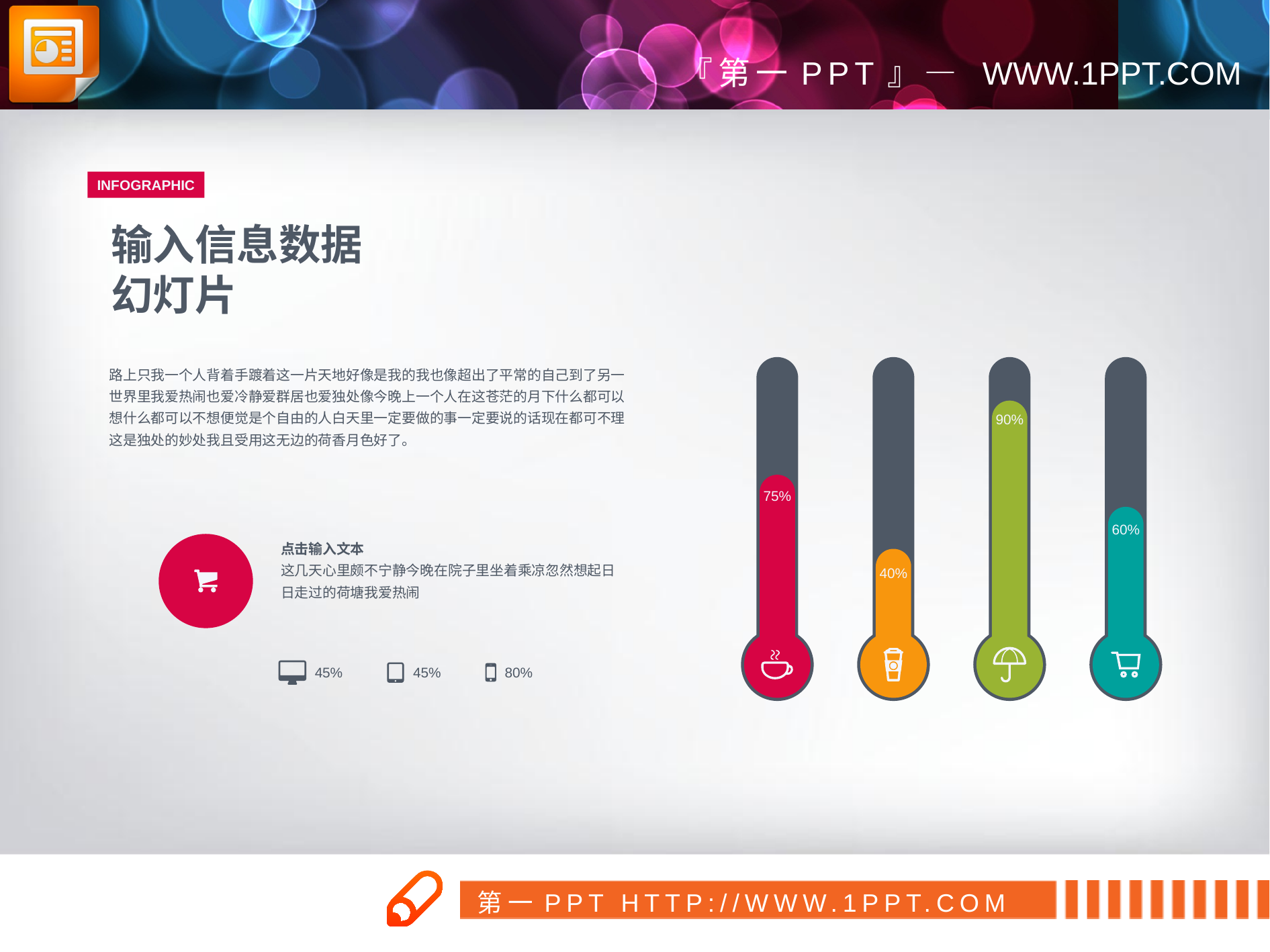

INFOGRAPHIC
输入信息数据
幻灯片
路上只我一个人背着手踱着这一片天地好像是我的我也像超出了平常的自己到了另一世界里我爱热闹也爱冷静爱群居也爱独处像今晚上一个人在这苍茫的月下什么都可以想什么都可以不想便觉是个自由的人白天里一定要做的事一定要说的话现在都可不理这是独处的妙处我且受用这无边的荷香月色好了。

90%

75%

60%
点击输入文本
这几天心里颇不宁静今晚在院子里坐着乘凉忽然想起日日走过的荷塘我爱热闹

40%

45%
45%
80%